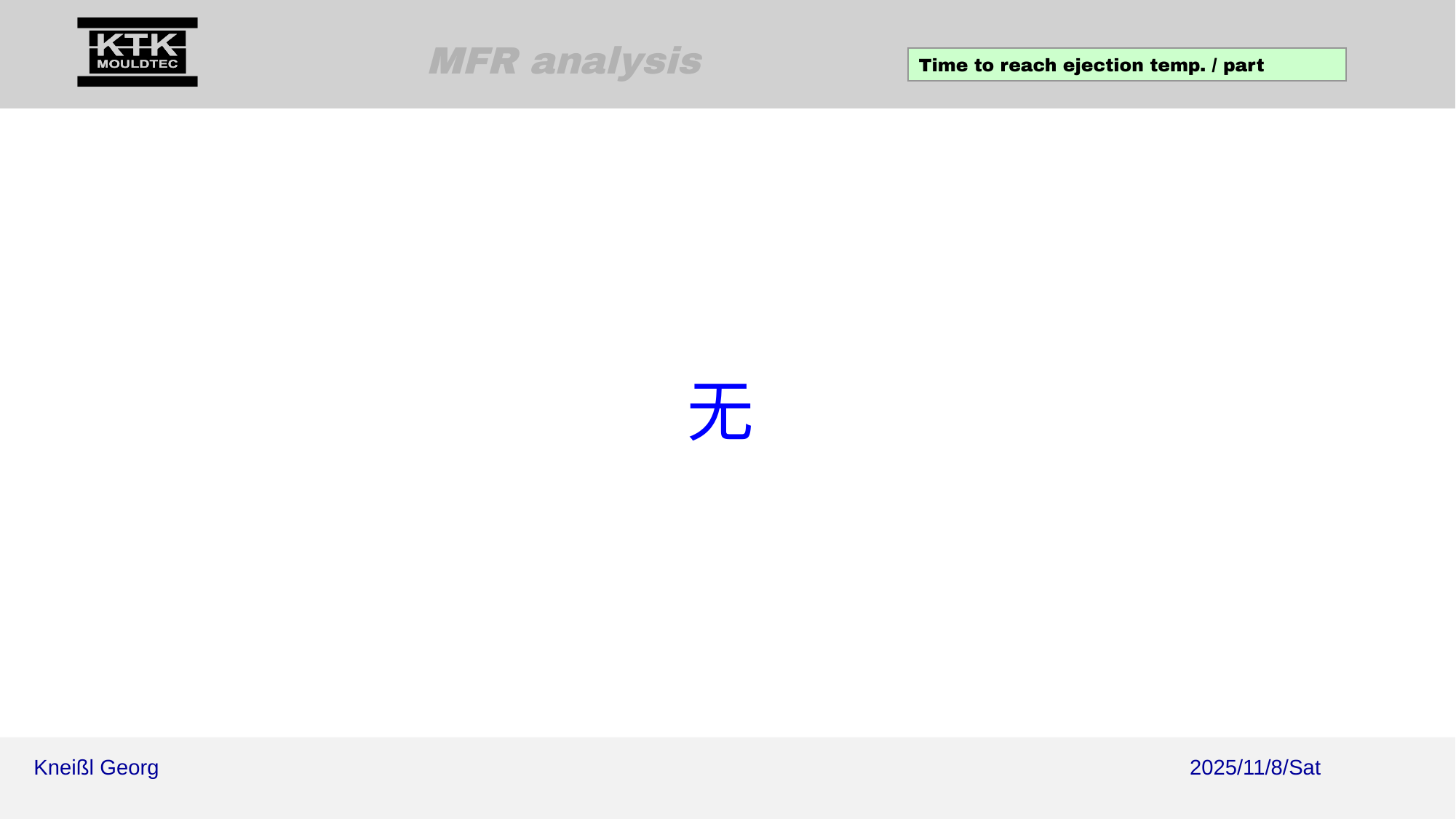

Time to reach ejection temp. / part
无
2025/11/8/Sat